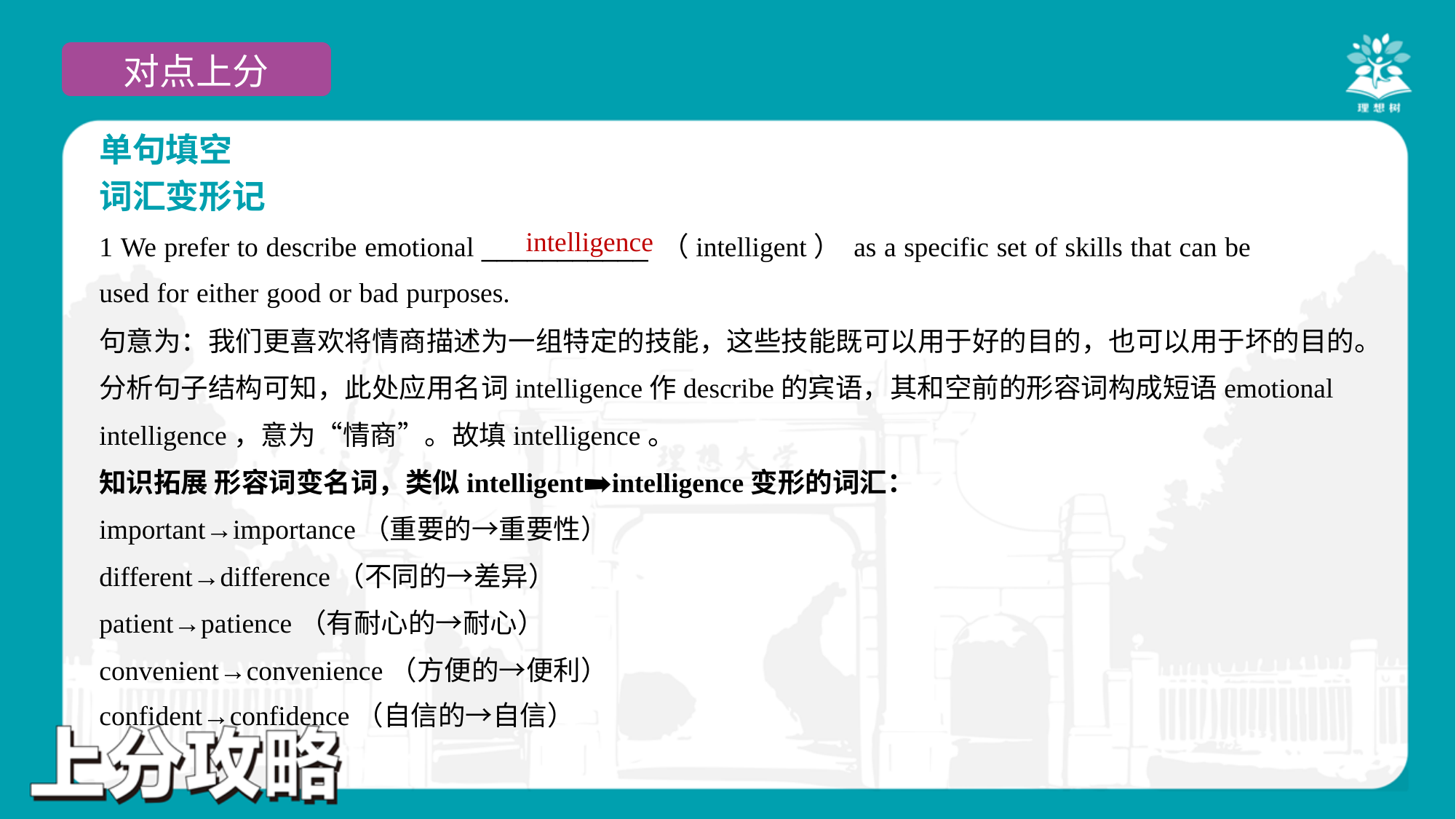

单句填空
词汇变形记
intelligence
1 We prefer to describe emotional ___________ （intelligent） as a specific set of skills that can be
used for either good or bad purposes.
句意为：我们更喜欢将情商描述为一组特定的技能，这些技能既可以用于好的目的，也可以用于坏的目的。
分析句子结构可知，此处应用名词intelligence作describe的宾语，其和空前的形容词构成短语emotional
intelligence，意为“情商”。故填intelligence。
知识拓展 形容词变名词，类似intelligent➡intelligence变形的词汇：
important→importance（重要的→重要性）
different→difference（不同的→差异）
patient→patience（有耐心的→耐心）
convenient→convenience（方便的→便利）
confident→confidence（自信的→自信）